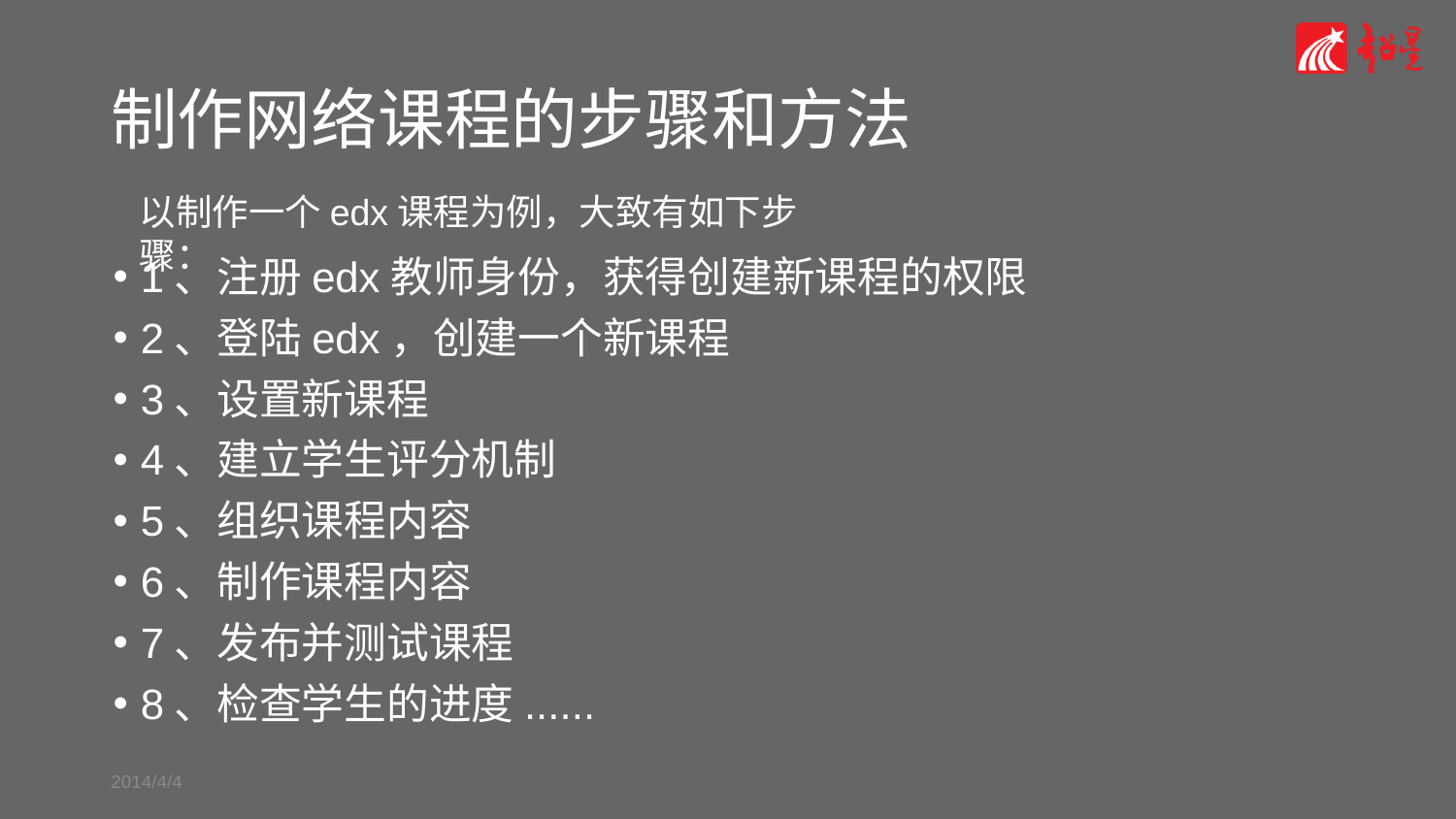

# 制作网络课程的步骤和方法
以制作一个edx课程为例，大致有如下步骤：

1、注册edx教师身份，获得创建新课程的权限
2、登陆edx，创建一个新课程
3、设置新课程
4、建立学生评分机制
5、组织课程内容
6、制作课程内容
7、发布并测试课程
8、检查学生的进度......
2014/4/4